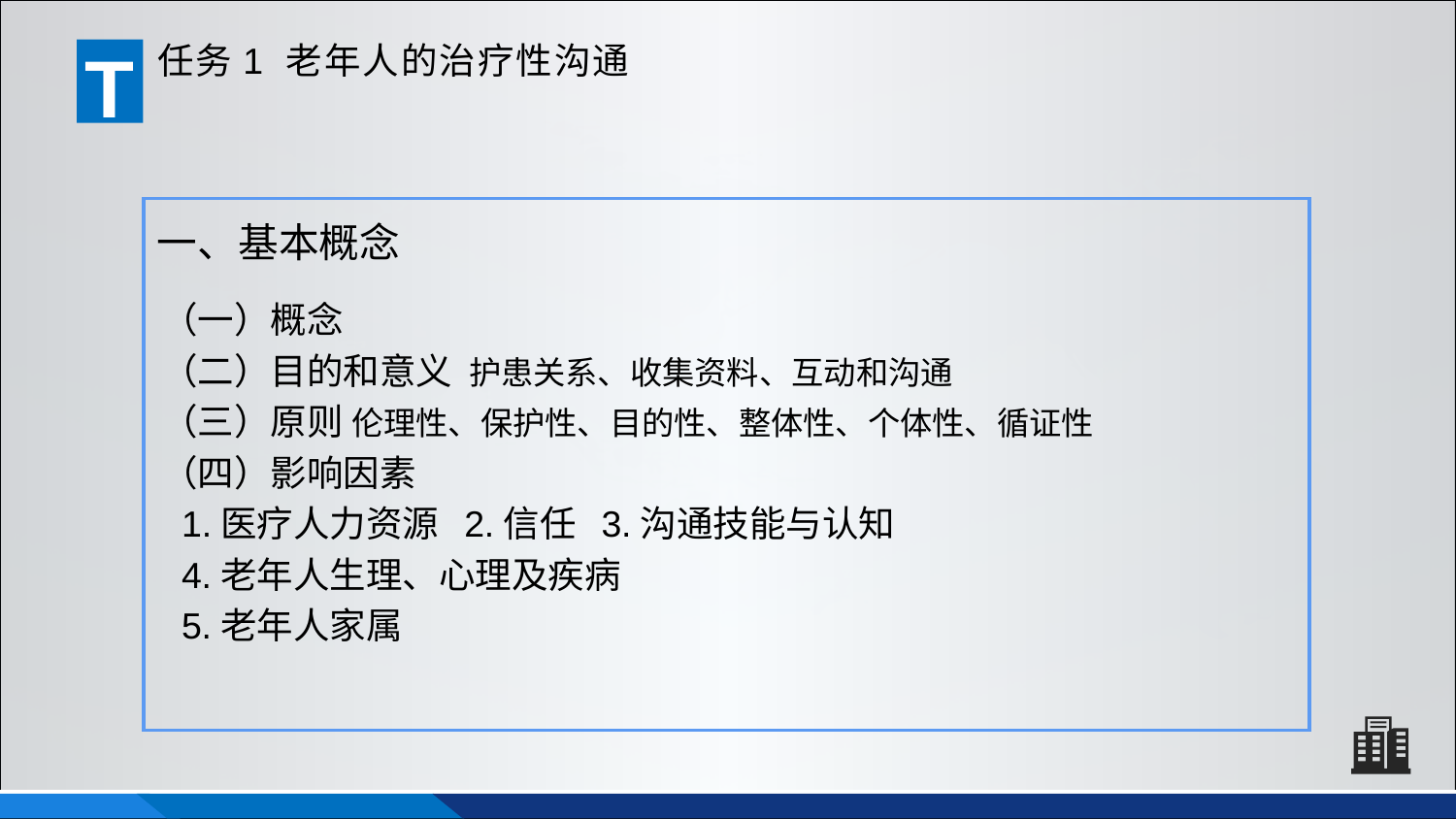

T
任务1 老年人的治疗性沟通

一、基本概念
（一）概念
（二）目的和意义  护患关系、收集资料、互动和沟通
（三）原则 伦理性、保护性、目的性、整体性、个体性、循证性
（四）影响因素
  1.医疗人力资源  2.信任  3.沟通技能与认知
  4.老年人生理、心理及疾病
  5.老年人家属